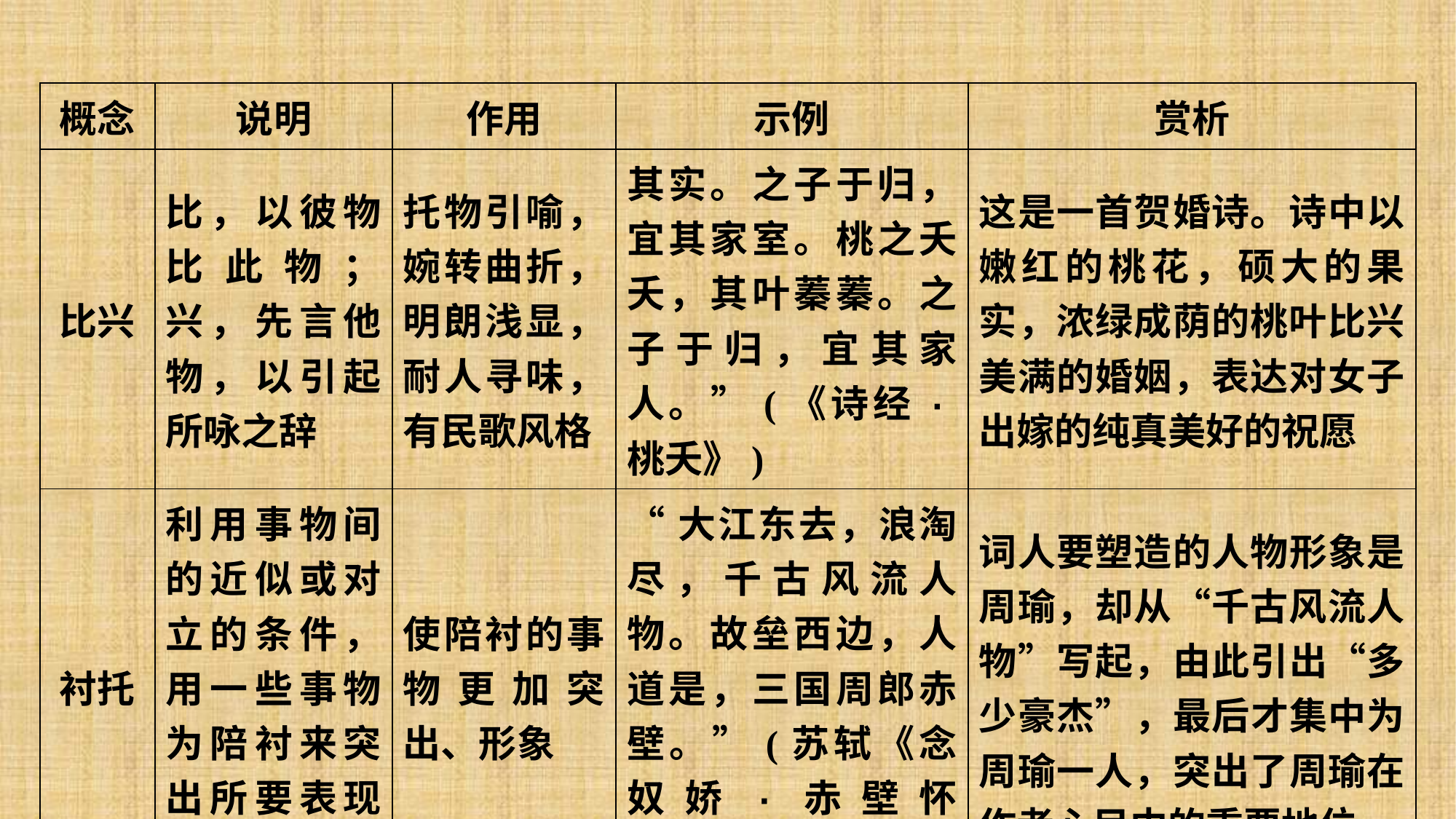

| 概念 | 说明 | 作用 | 示例 | 赏析 |
| --- | --- | --- | --- | --- |
| 比兴 | 比，以彼物比此物；兴，先言他物，以引起所咏之辞 | 托物引喻，婉转曲折，明朗浅显，耐人寻味，有民歌风格 | 其实。之子于归，宜其家室。桃之夭夭，其叶蓁蓁。之子于归，宜其家人。”(《诗经·桃夭》) | 这是一首贺婚诗。诗中以嫩红的桃花，硕大的果实，浓绿成荫的桃叶比兴美满的婚姻，表达对女子出嫁的纯真美好的祝愿 |
| 衬托 | 利用事物间的近似或对立的条件，用一些事物为陪衬来突出所要表现的事物 | 使陪衬的事物更加突出、形象 | “大江东去，浪淘尽，千古风流人物。故垒西边，人道是，三国周郎赤壁。”(苏轼《念奴娇·赤壁怀古》) | 词人要塑造的人物形象是周瑜，却从“千古风流人物”写起，由此引出“多少豪杰”，最后才集中为周瑜一人，突出了周瑜在作者心目中的重要地位 |